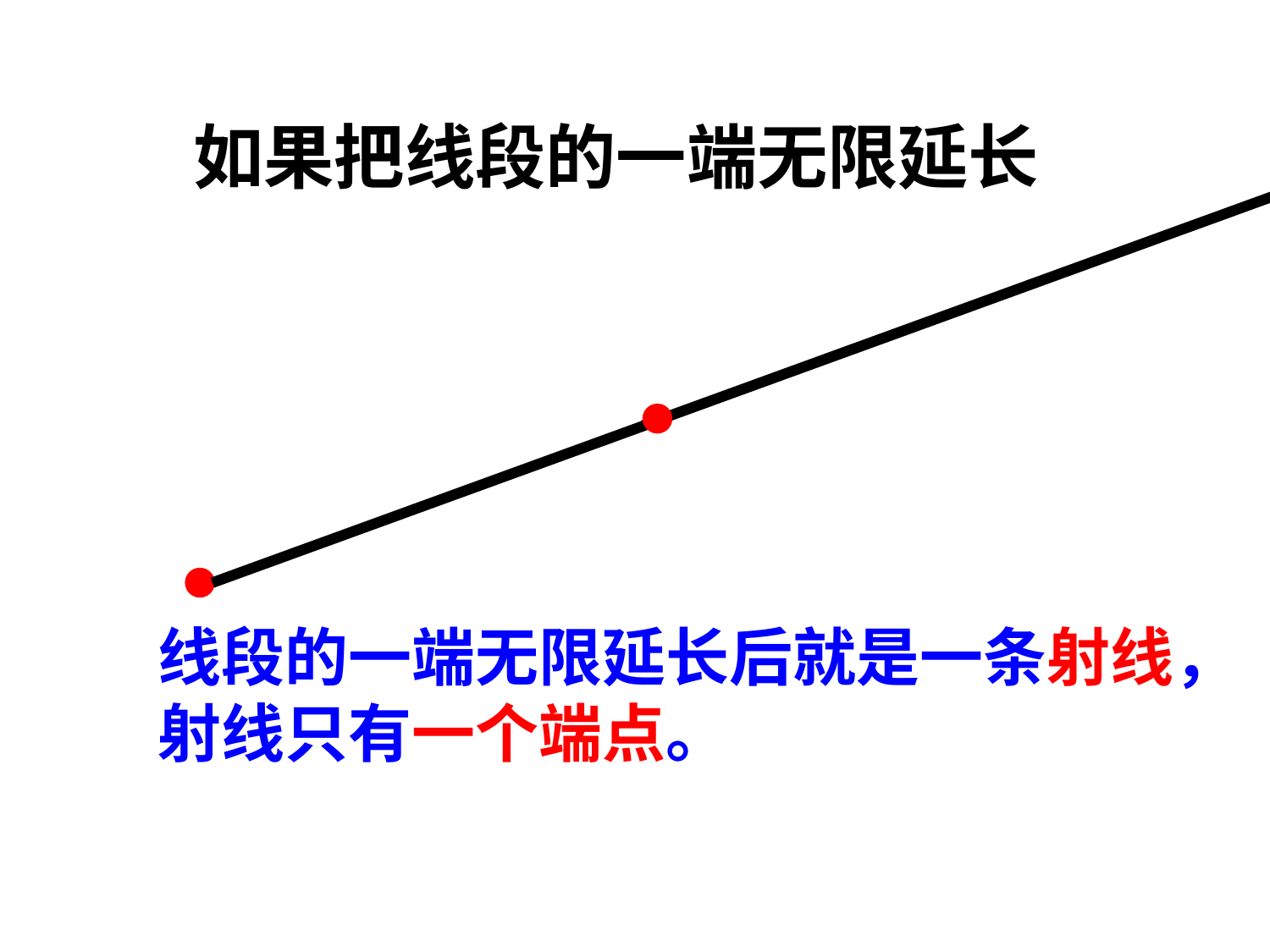

如果把线段的一端无限延长

线段的一端无限延长后就是一条射线，射线只有一个端点。